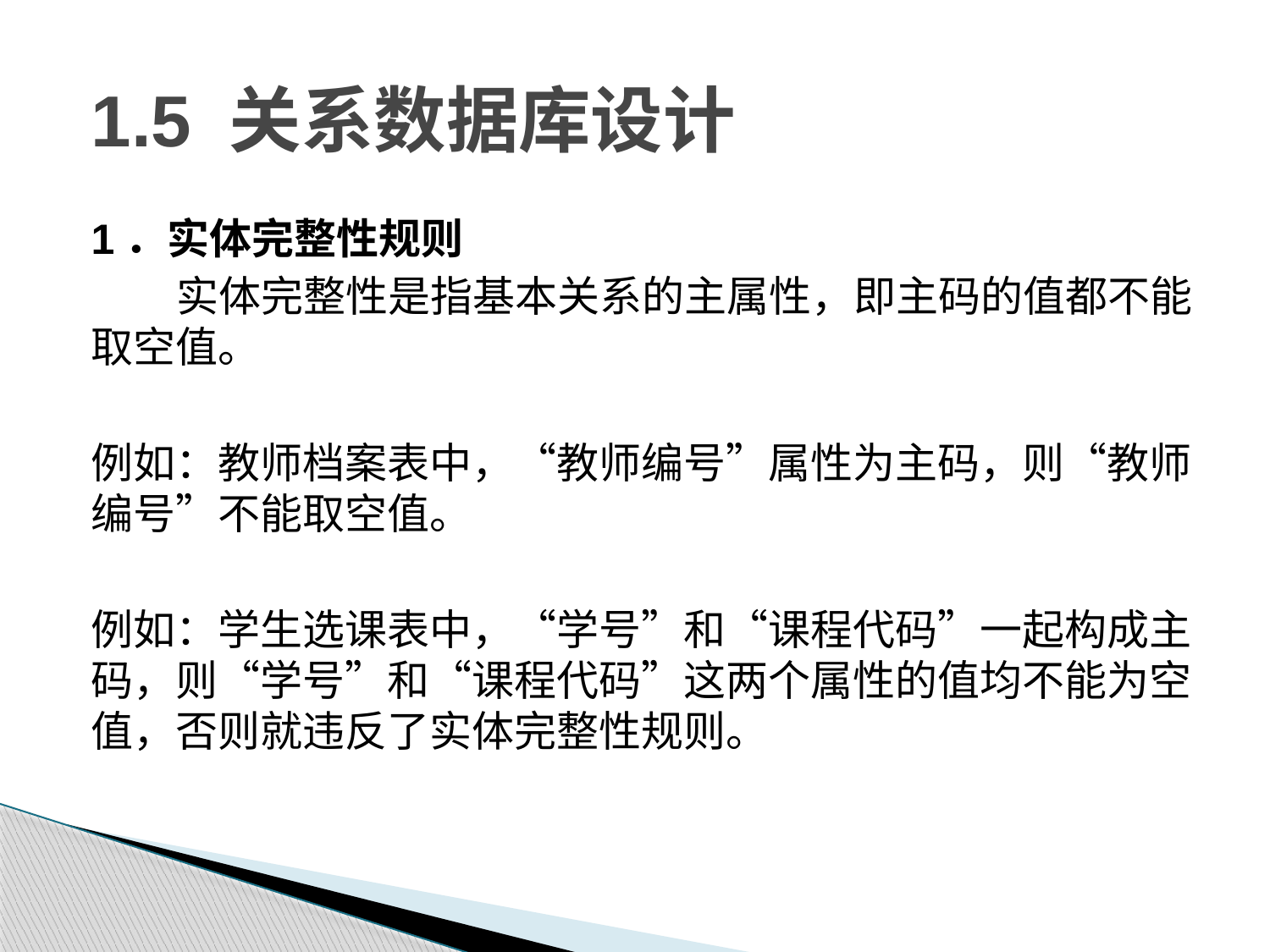

# 1.5 关系数据库设计
1．实体完整性规则
实体完整性是指基本关系的主属性，即主码的值都不能取空值。

例如：教师档案表中，“教师编号”属性为主码，则“教师编号”不能取空值。

例如：学生选课表中，“学号”和“课程代码”一起构成主码，则“学号”和“课程代码”这两个属性的值均不能为空值，否则就违反了实体完整性规则。